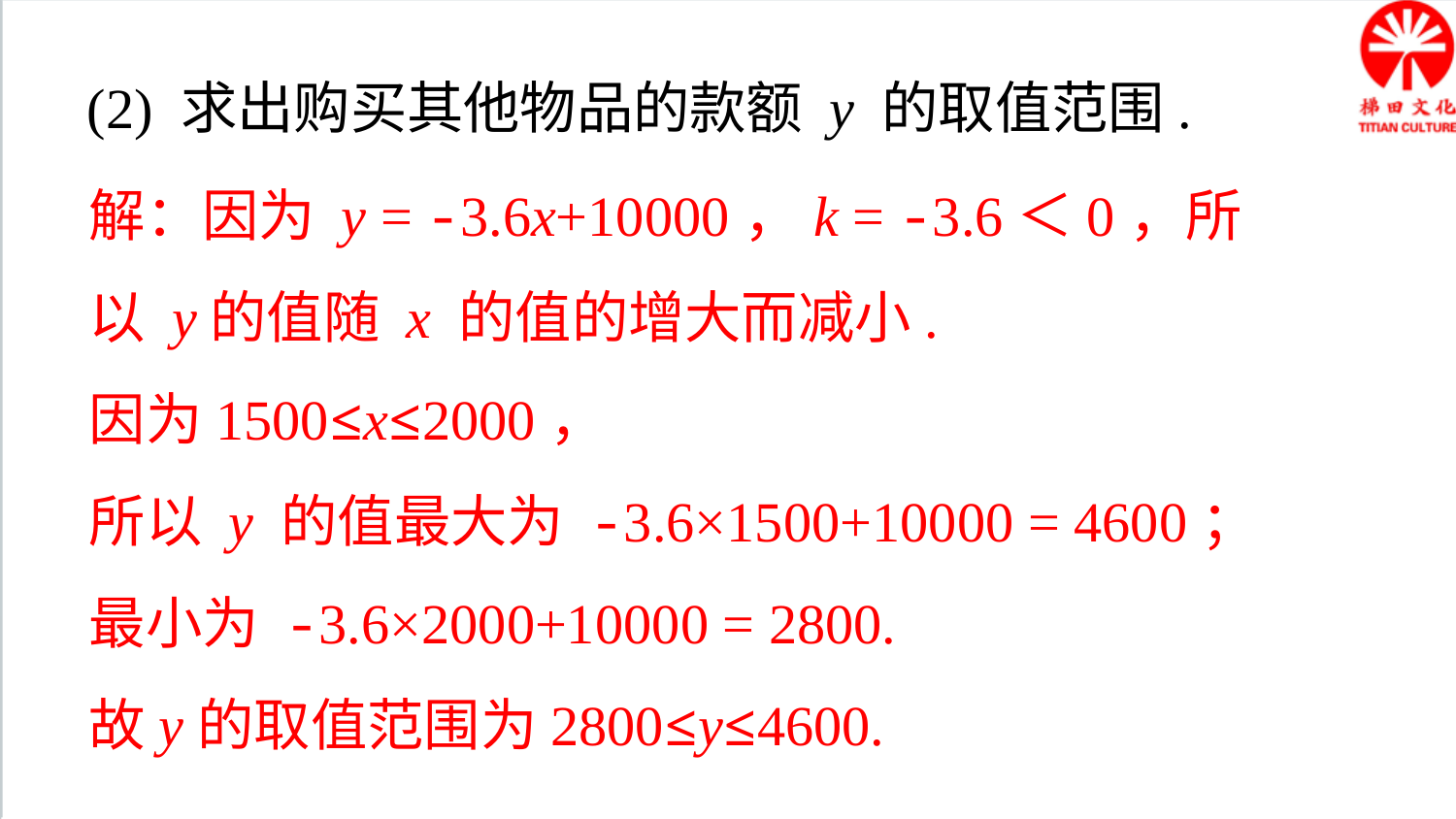

(2) 求出购买其他物品的款额 y 的取值范围.
解：因为 y = -3.6x+10000，k = -3.6＜0，所以 y的值随 x 的值的增大而减小.
因为1500≤x≤2000，
所以 y 的值最大为 -3.6×1500+10000 = 4600；
最小为 -3.6×2000+10000 = 2800.
故y的取值范围为2800≤y≤4600.